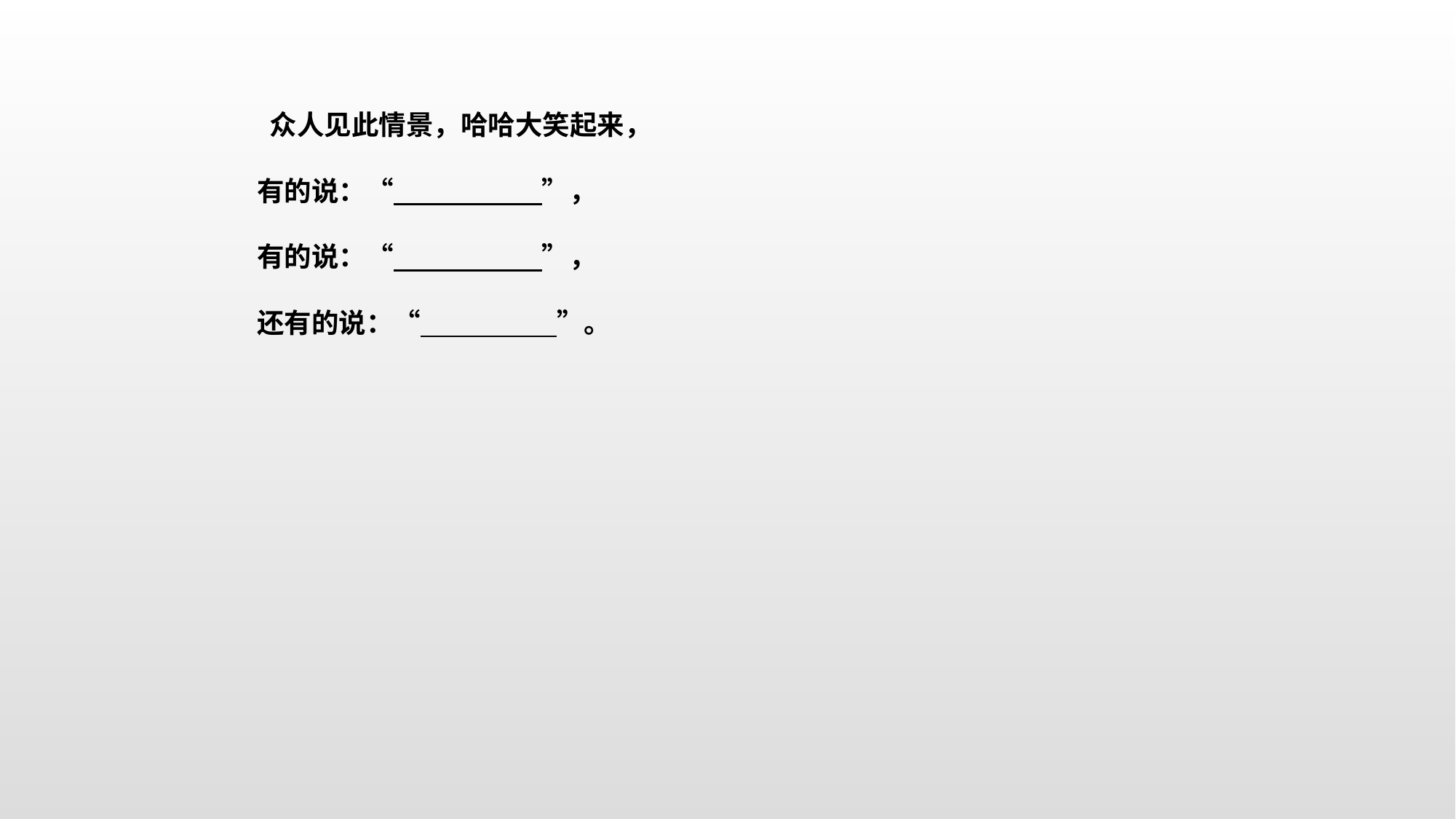

众人见此情景，哈哈大笑起来，
有的说：“                        ”，
有的说：“                        ”，
还有的说：“                      ”。